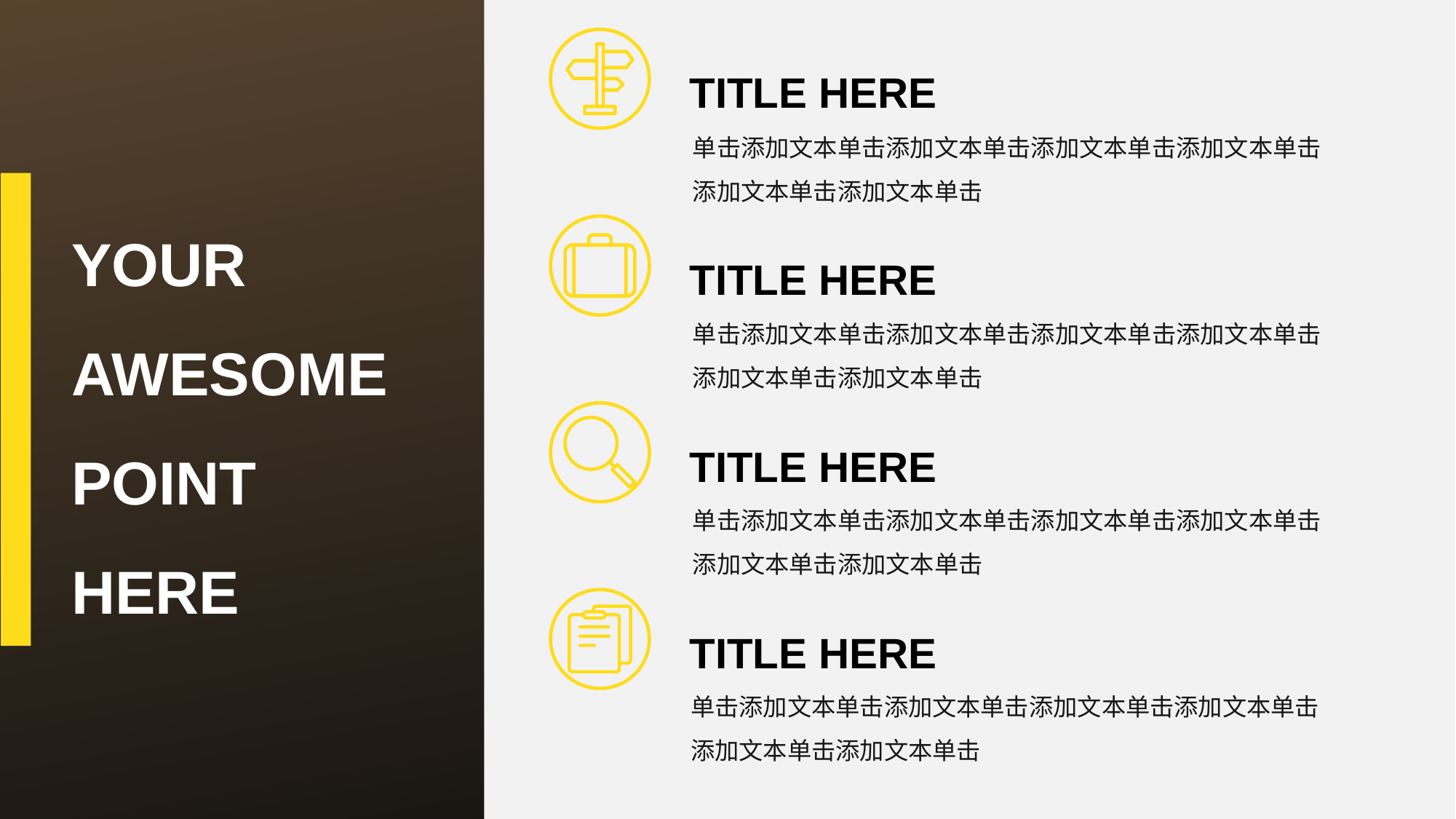

TITLE HERE
单击添加文本单击添加文本单击添加文本单击添加文本单击添加文本单击添加文本单击
YOUR
AWESOME
POINT
HERE

TITLE HERE
单击添加文本单击添加文本单击添加文本单击添加文本单击添加文本单击添加文本单击

TITLE HERE
单击添加文本单击添加文本单击添加文本单击添加文本单击添加文本单击添加文本单击

TITLE HERE
单击添加文本单击添加文本单击添加文本单击添加文本单击添加文本单击添加文本单击